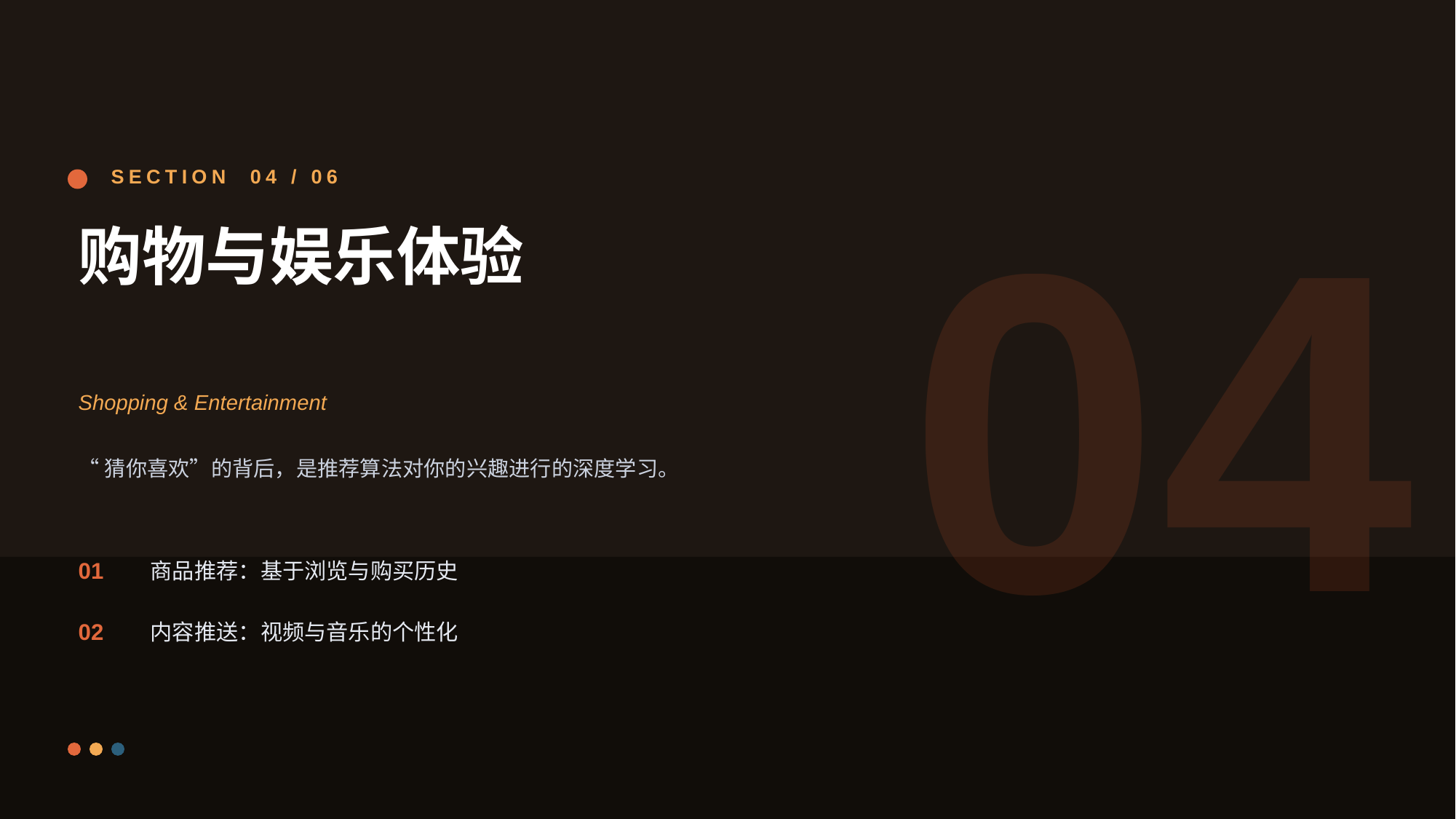

04
SECTION  04 / 06

购物与娱乐体验
Shopping & Entertainment
“猜你喜欢”的背后，是推荐算法对你的兴趣进行的深度学习。
01
商品推荐：基于浏览与购买历史

02
内容推送：视频与音乐的个性化